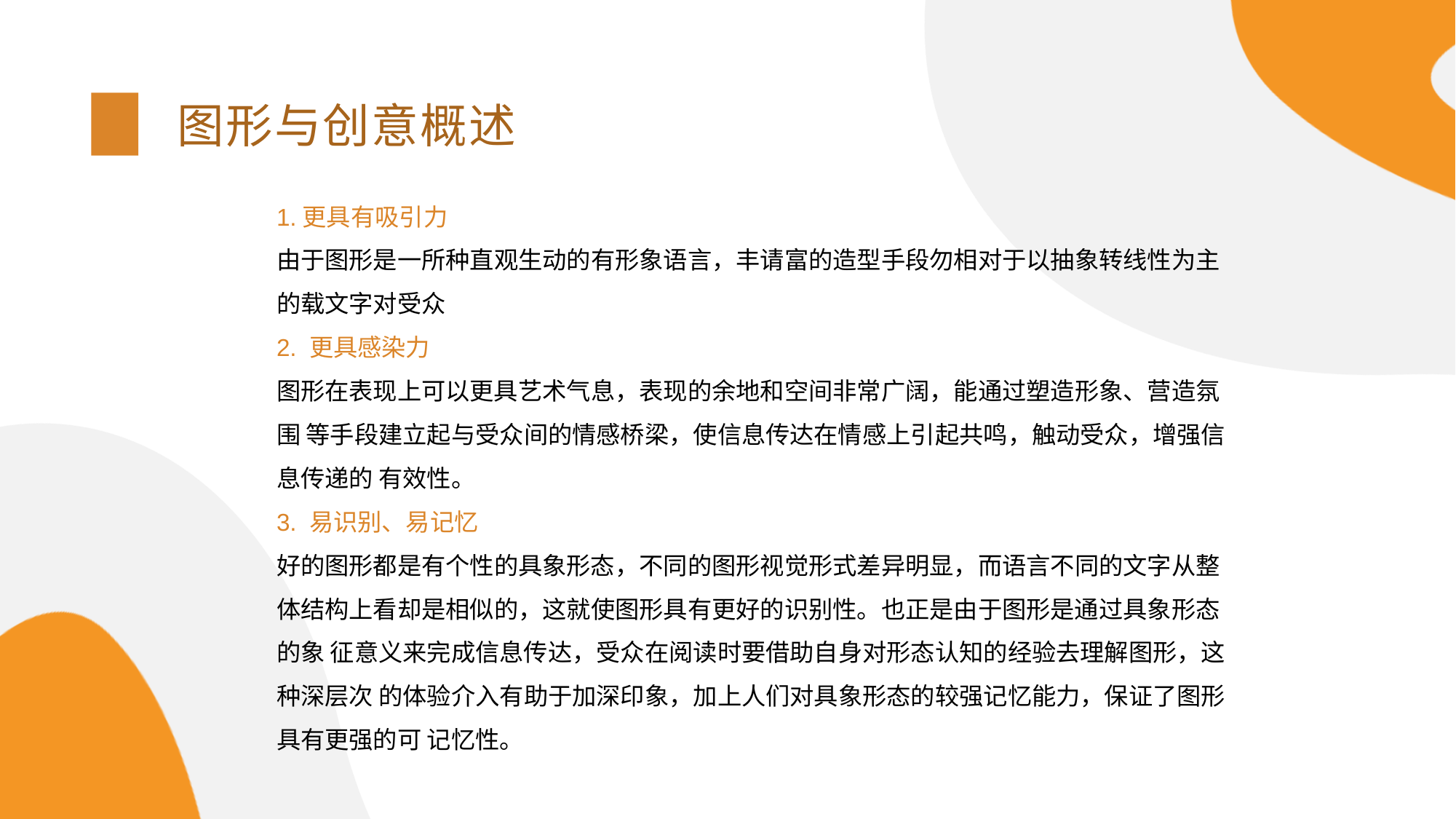

图形与创意概述

1.更具有吸引力
由于图形是一所种直观生动的有形象语言，丰请富的造型手段勿相对于以抽象转线性为主的载文字对受众
2. 更具感染力
图形在表现上可以更具艺术气息，表现的余地和空间非常广阔，能通过塑造形象、营造氛围 等手段建立起与受众间的情感桥梁，使信息传达在情感上引起共鸣，触动受众，增强信息传递的 有效性。
3. 易识别、易记忆
好的图形都是有个性的具象形态，不同的图形视觉形式差异明显，而语言不同的文字从整 体结构上看却是相似的，这就使图形具有更好的识别性。也正是由于图形是通过具象形态的象 征意义来完成信息传达，受众在阅读时要借助自身对形态认知的经验去理解图形，这种深层次 的体验介入有助于加深印象，加上人们对具象形态的较强记忆能力，保证了图形具有更强的可 记忆性。